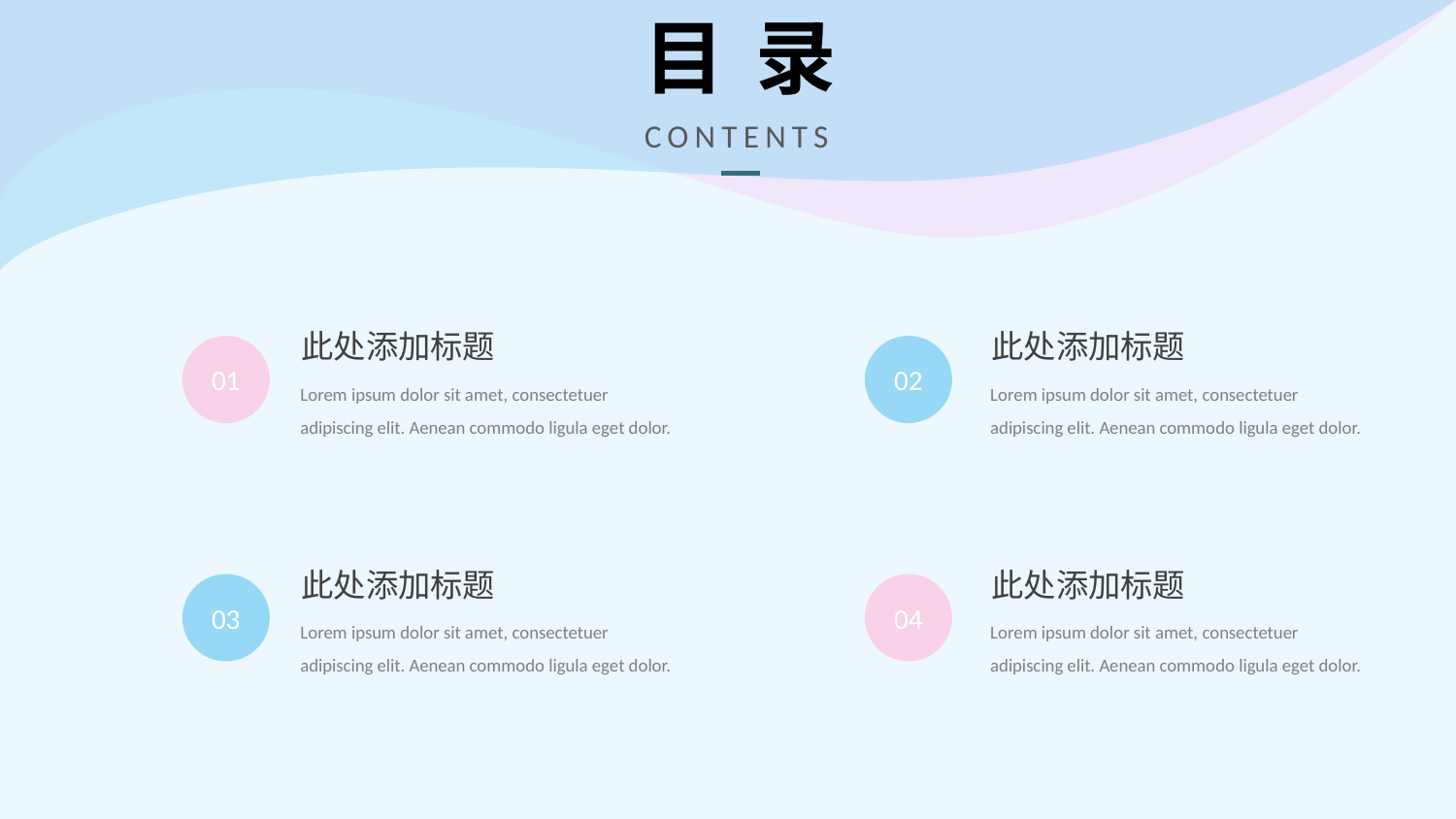

目 录

CONTENTS
此处添加标题
此处添加标题
01
02
Lorem ipsum dolor sit amet, consectetuer adipiscing elit. Aenean commodo ligula eget dolor.
Lorem ipsum dolor sit amet, consectetuer adipiscing elit. Aenean commodo ligula eget dolor.
此处添加标题
此处添加标题
03
04
Lorem ipsum dolor sit amet, consectetuer adipiscing elit. Aenean commodo ligula eget dolor.
Lorem ipsum dolor sit amet, consectetuer adipiscing elit. Aenean commodo ligula eget dolor.